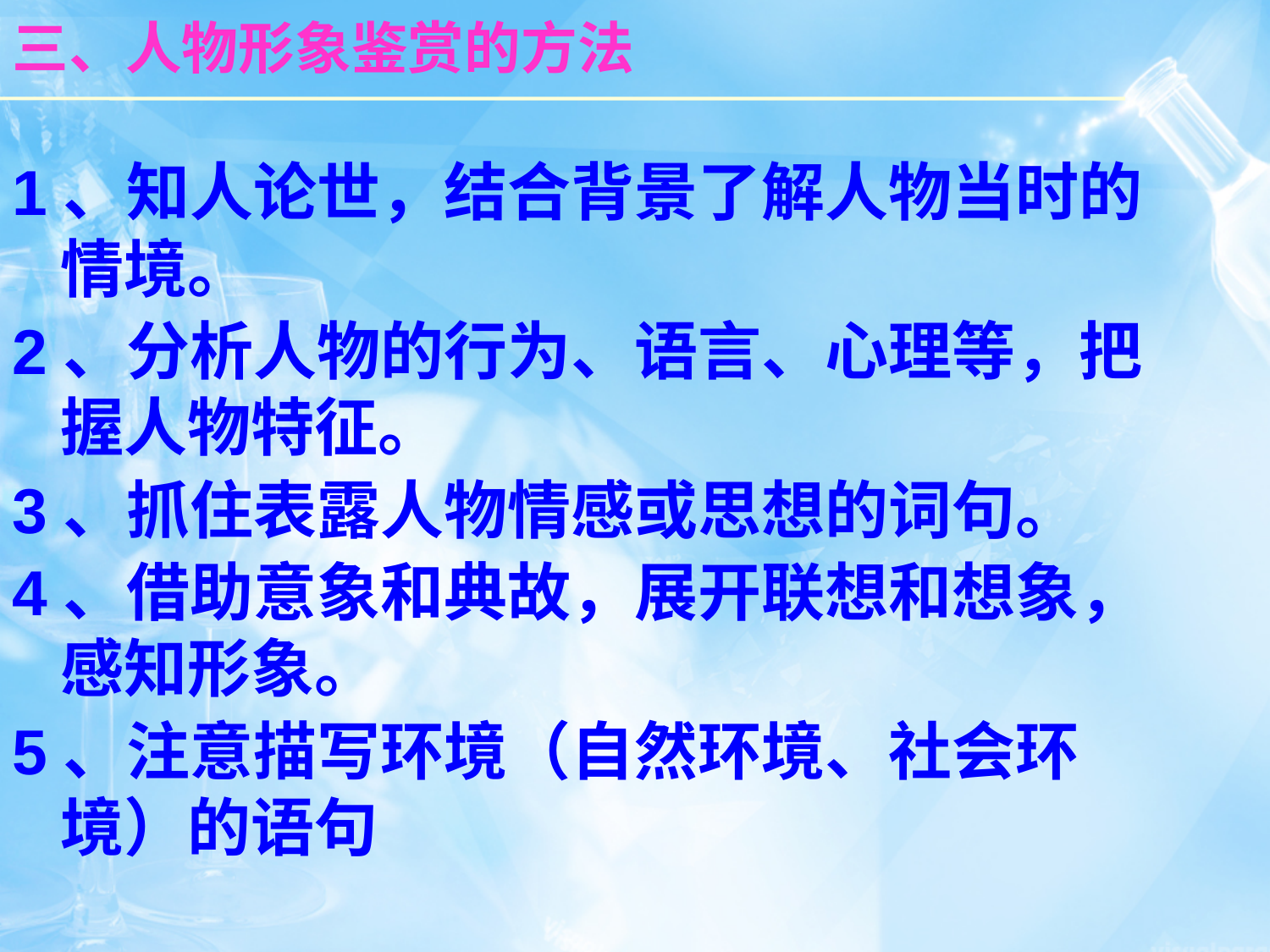

三、人物形象鉴赏的方法
1、知人论世，结合背景了解人物当时的情境。
2、分析人物的行为、语言、心理等，把握人物特征。
3、抓住表露人物情感或思想的词句。
4、借助意象和典故，展开联想和想象，感知形象。
5、注意描写环境（自然环境、社会环境）的语句